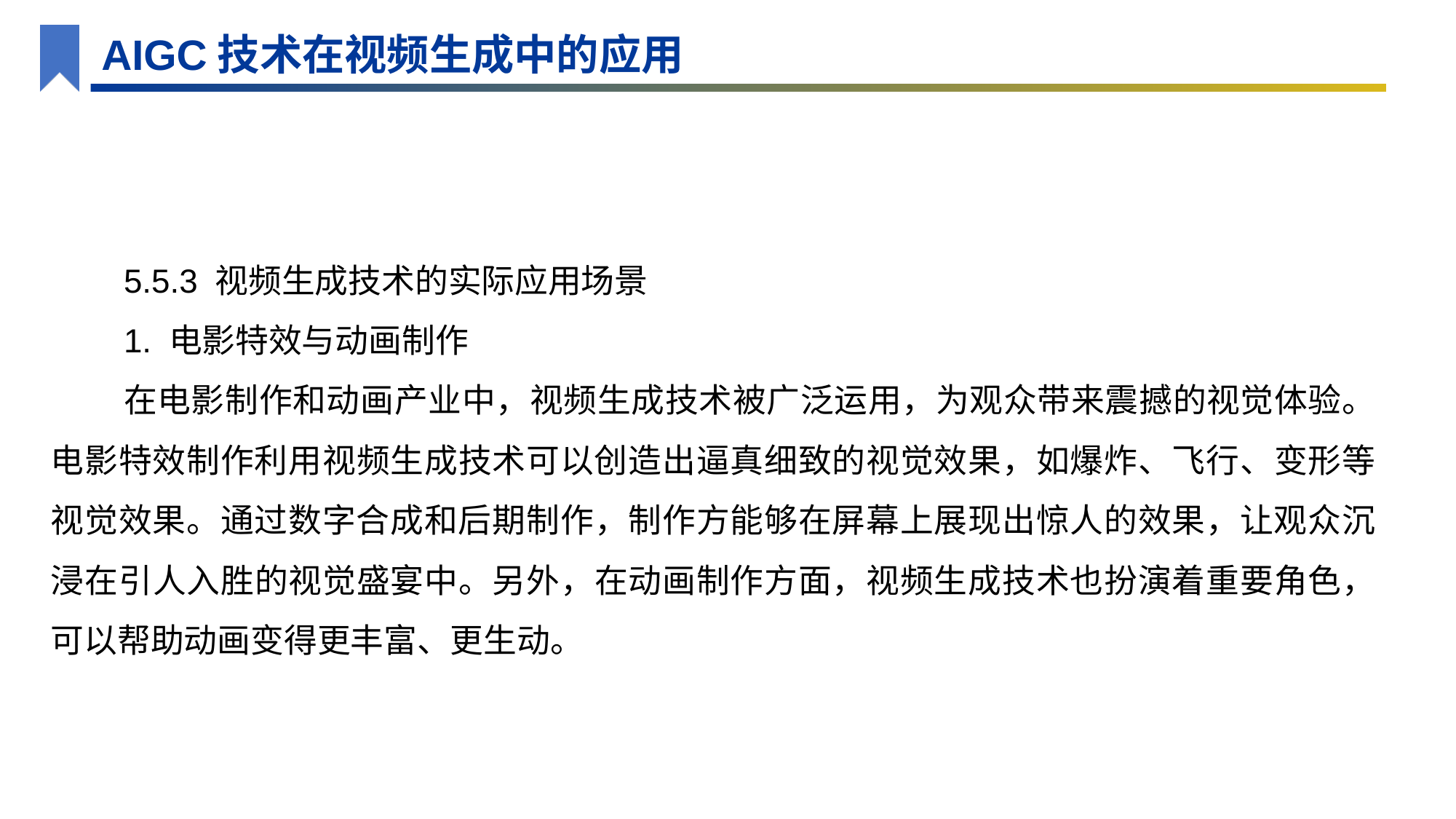

AIGC技术在视频生成中的应用
5.5.3 视频生成技术的实际应用场景
1. 电影特效与动画制作
在电影制作和动画产业中，视频生成技术被广泛运用，为观众带来震撼的视觉体验。电影特效制作利用视频生成技术可以创造出逼真细致的视觉效果，如爆炸、飞行、变形等视觉效果。通过数字合成和后期制作，制作方能够在屏幕上展现出惊人的效果，让观众沉浸在引人入胜的视觉盛宴中。另外，在动画制作方面，视频生成技术也扮演着重要角色，可以帮助动画变得更丰富、更生动。